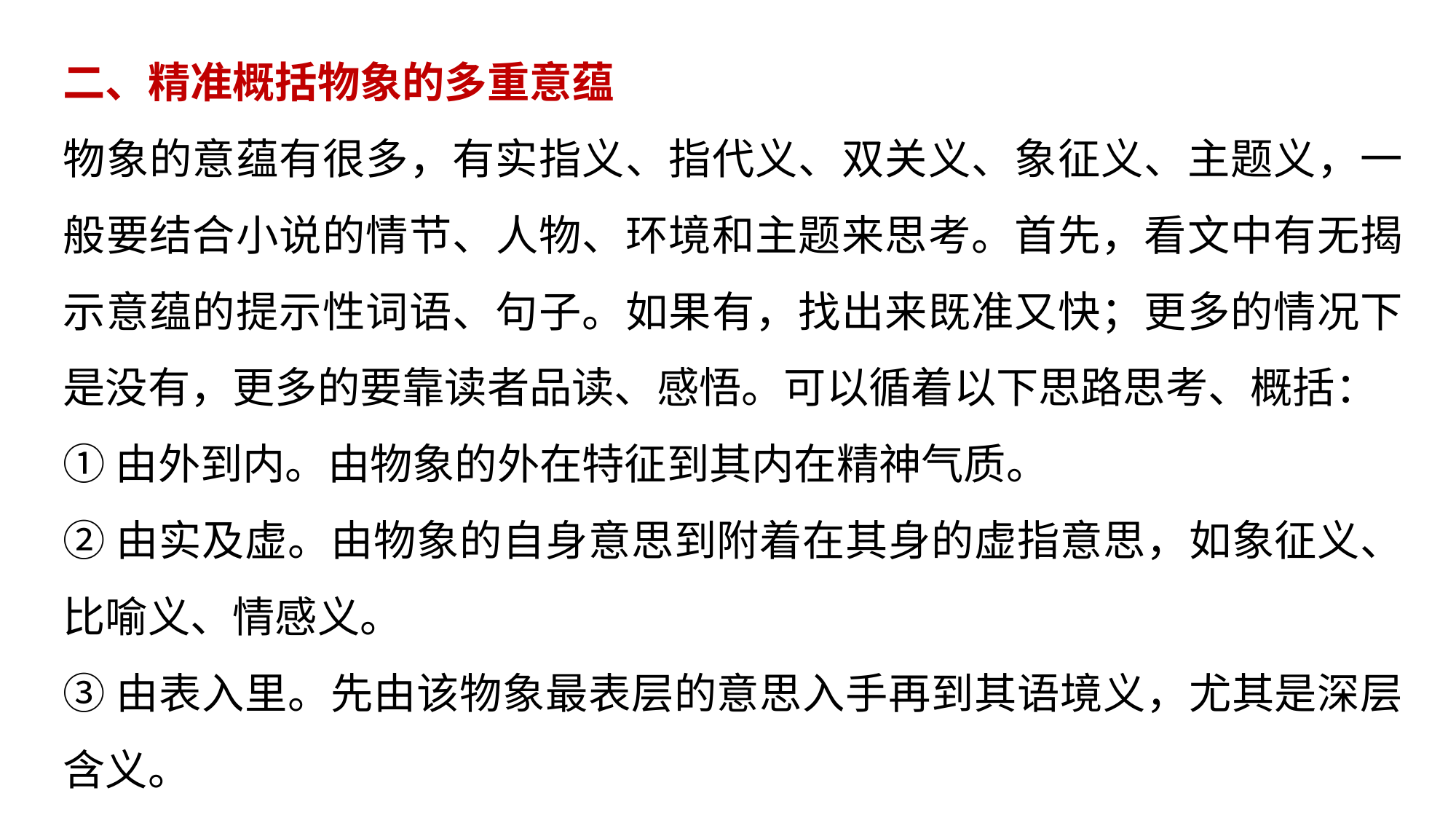

二、精准概括物象的多重意蕴
物象的意蕴有很多，有实指义、指代义、双关义、象征义、主题义，一般要结合小说的情节、人物、环境和主题来思考。首先，看文中有无揭示意蕴的提示性词语、句子。如果有，找出来既准又快；更多的情况下是没有，更多的要靠读者品读、感悟。可以循着以下思路思考、概括：
①由外到内。由物象的外在特征到其内在精神气质。
②由实及虚。由物象的自身意思到附着在其身的虚指意思，如象征义、比喻义、情感义。
③由表入里。先由该物象最表层的意思入手再到其语境义，尤其是深层含义。